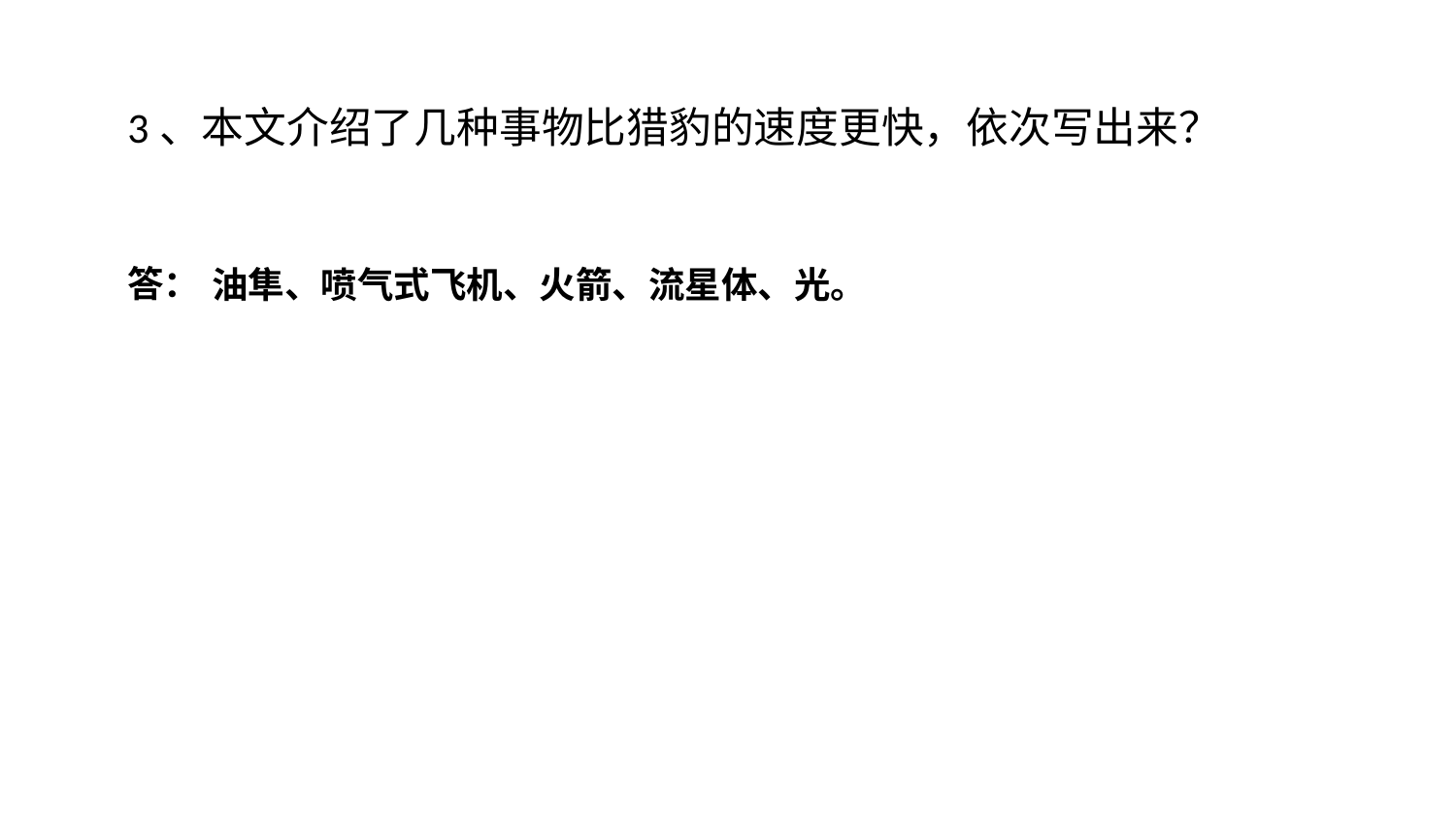

3、本文介绍了几种事物比猎豹的速度更快，依次写出来？
答：
油隼、喷气式飞机、火箭、流星体、光。